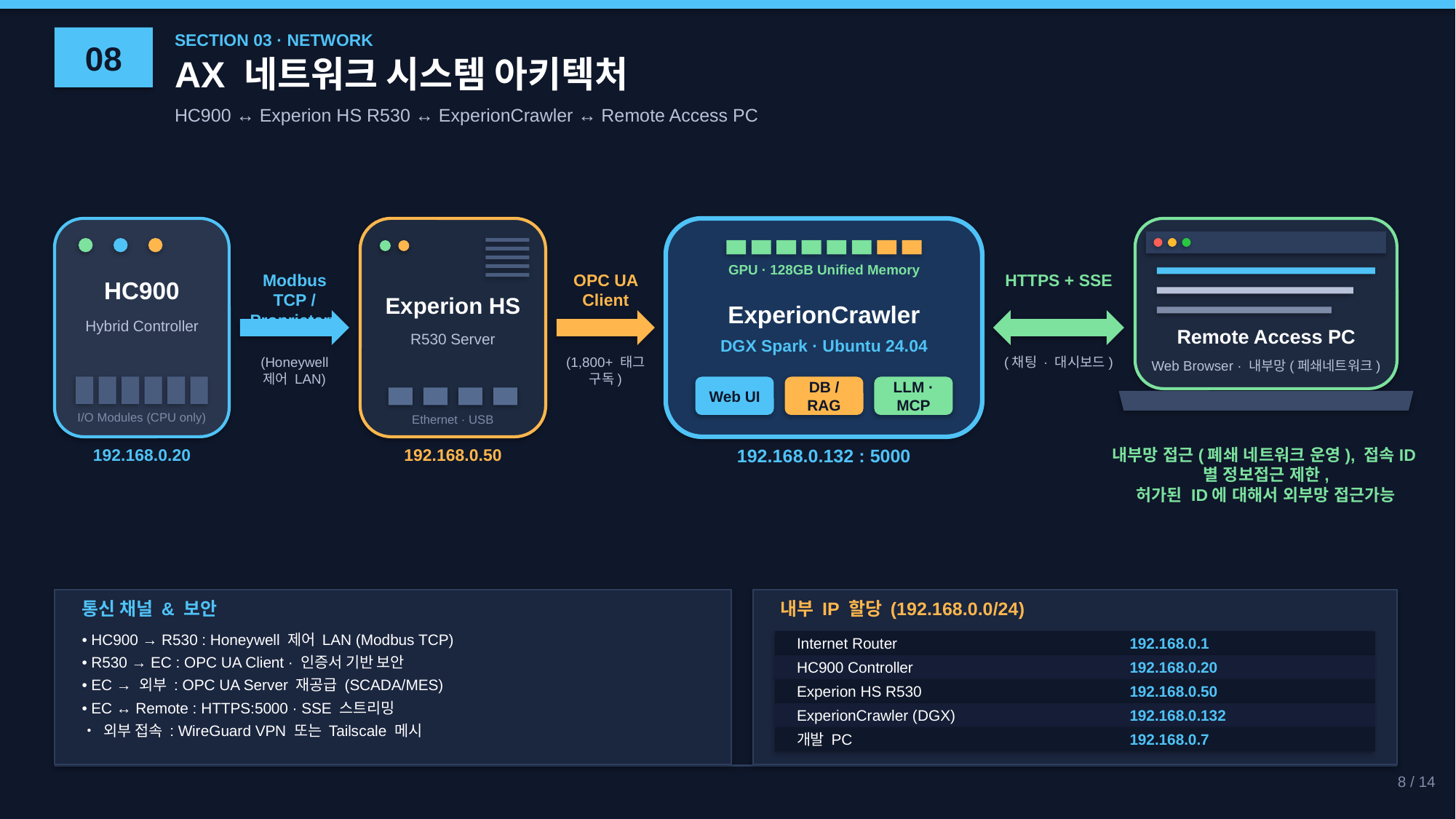

08
SECTION 03 · NETWORK
AX 네트워크 시스템 아키텍처
HC900 ↔ Experion HS R530 ↔ ExperionCrawler ↔ Remote Access PC

GPU · 128GB Unified Memory

Modbus TCP / Proprietary
OPC UA Client
HTTPS + SSE

HC900

Experion HS
ExperionCrawler

Hybrid Controller
Remote Access PC
R530 Server
DGX Spark · Ubuntu 24.04
(Honeywell 제어 LAN)
(1,800+ 태그 구독)
(채팅 · 대시보드)
Web Browser · 내부망(페쇄네트워크)

Web UI

DB / RAG

LLM · MCP

I/O Modules (CPU only)
Ethernet · USB
192.168.0.20
192.168.0.50
192.168.0.132 : 5000
내부망 접근(폐쇄 네트워크 운영), 접속ID별 정보접근 제한,
허가된 ID에 대해서 외부망 접근가능

통신 채널 & 보안
내부 IP 할당 (192.168.0.0/24)
• HC900 → R530 : Honeywell 제어 LAN (Modbus TCP)
• R530 → EC : OPC UA Client · 인증서 기반 보안
• EC → 외부 : OPC UA Server 재공급 (SCADA/MES)
• EC ↔ Remote : HTTPS:5000 · SSE 스트리밍
• 외부 접속 : WireGuard VPN 또는 Tailscale 메시

Internet Router
192.168.0.1

HC900 Controller
192.168.0.20

Experion HS R530
192.168.0.50

ExperionCrawler (DGX)
192.168.0.132

개발 PC
192.168.0.7

8 / 14